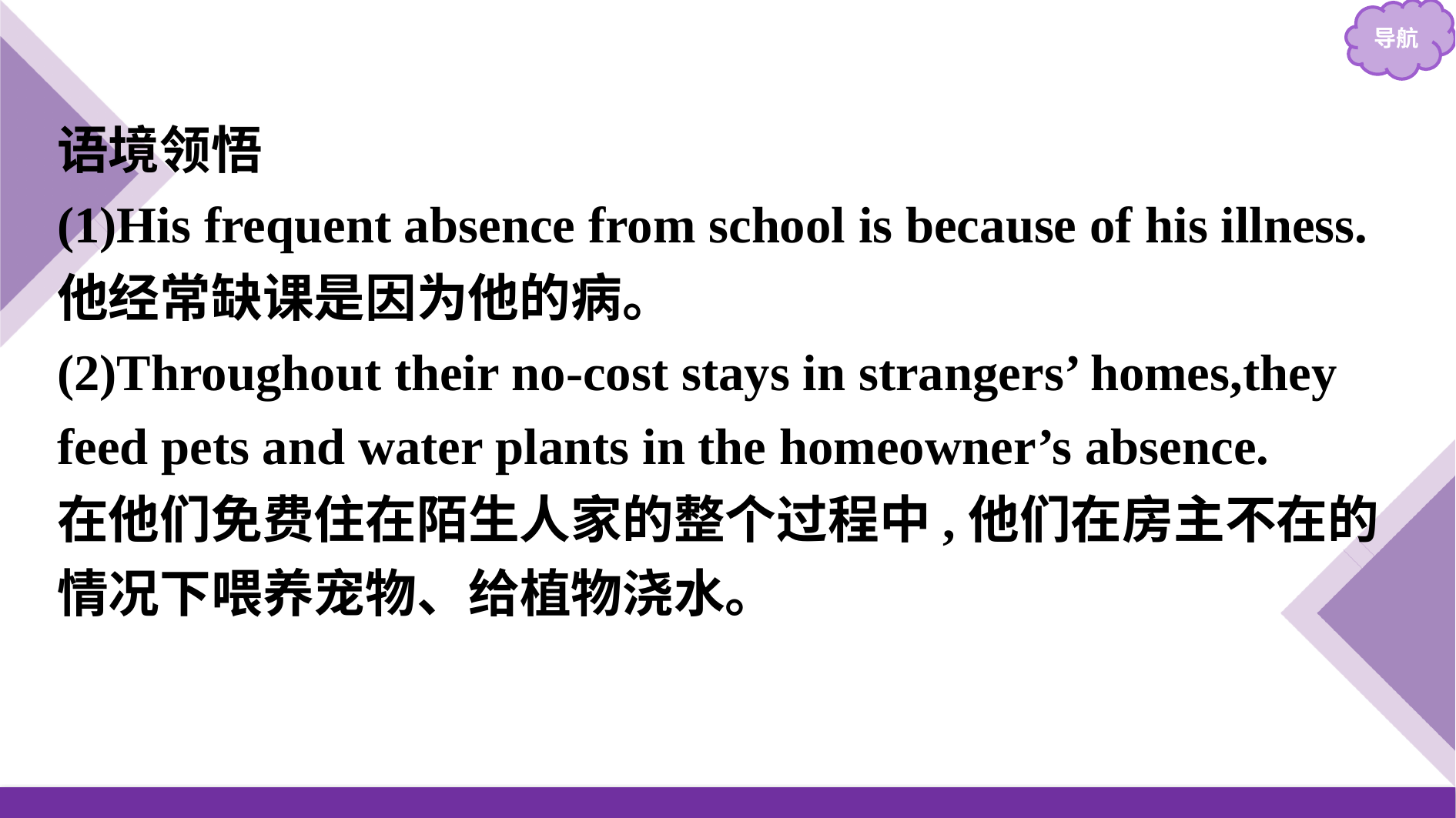

语境领悟
(1)His frequent absence from school is because of his illness.
他经常缺课是因为他的病。
(2)Throughout their no-cost stays in strangers’ homes,they feed pets and water plants in the homeowner’s absence.
在他们免费住在陌生人家的整个过程中,他们在房主不在的情况下喂养宠物、给植物浇水。